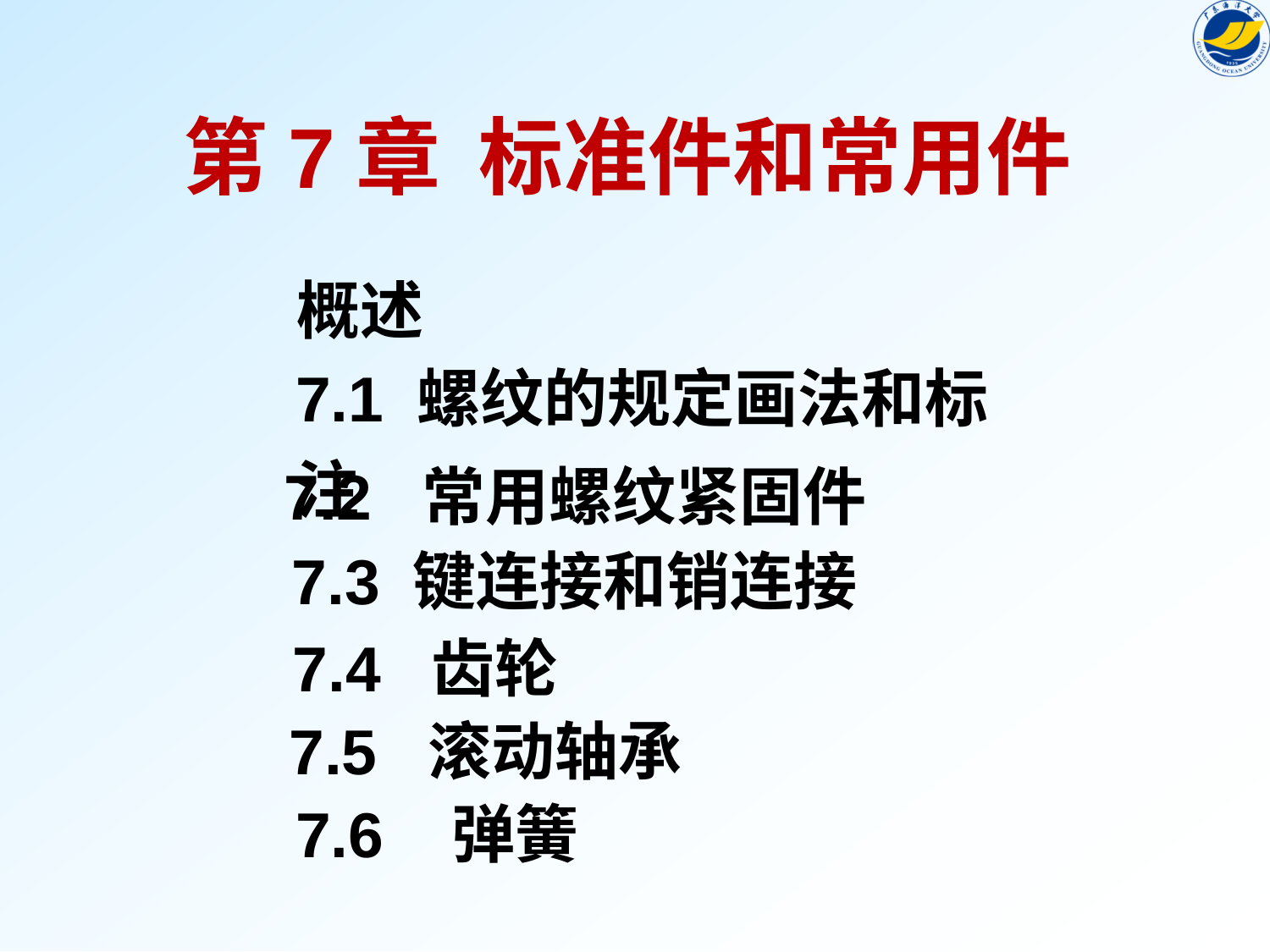

第7章  标准件和常用件
概述
7.1 螺纹的规定画法和标注
7.2  常用螺纹紧固件
7.3 键连接和销连接
7.4  齿轮
7.5  滚动轴承
7.6   弹簧